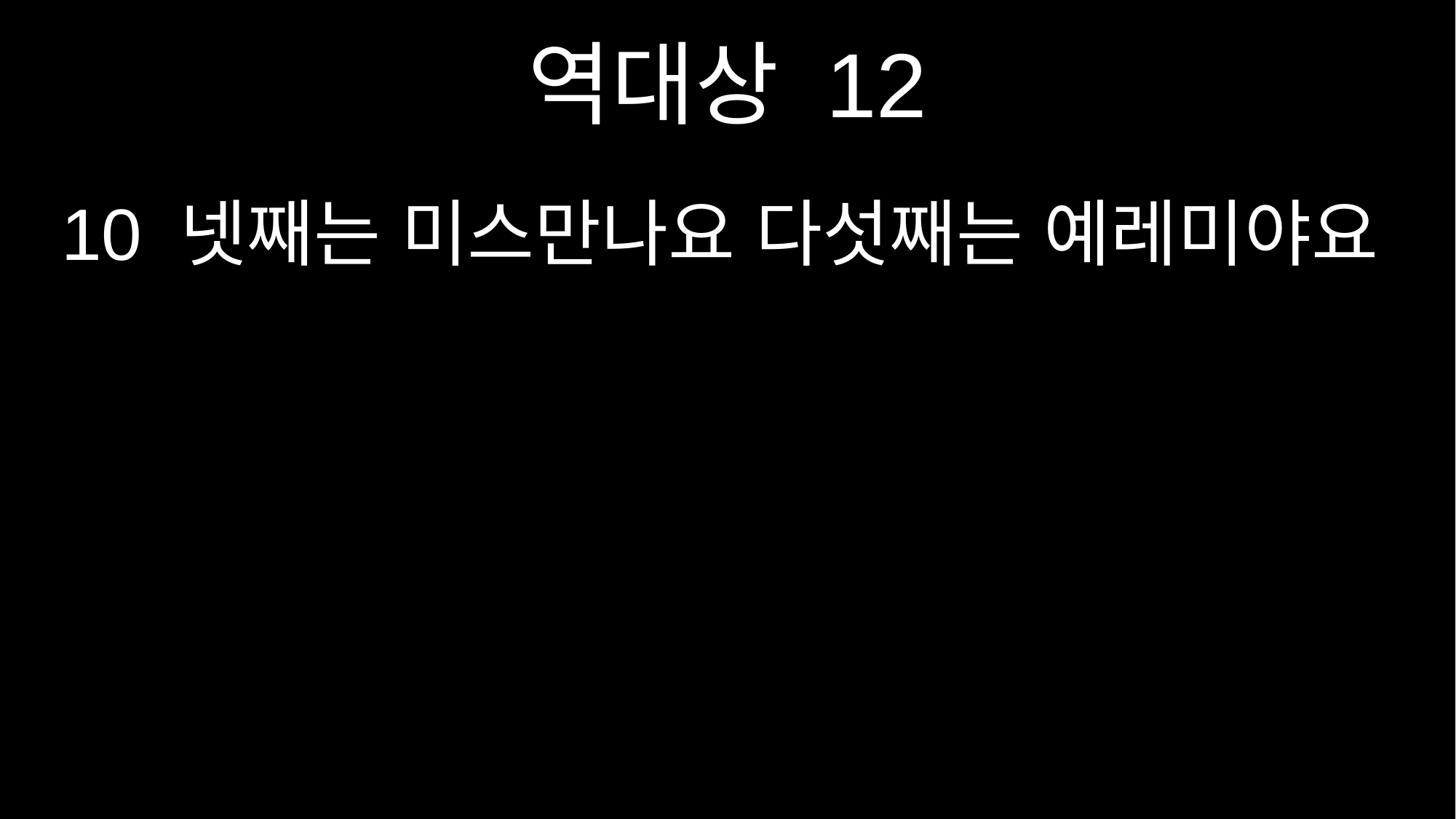

역대상 12
10 넷째는 미스만나요 다섯째는 예레미야요